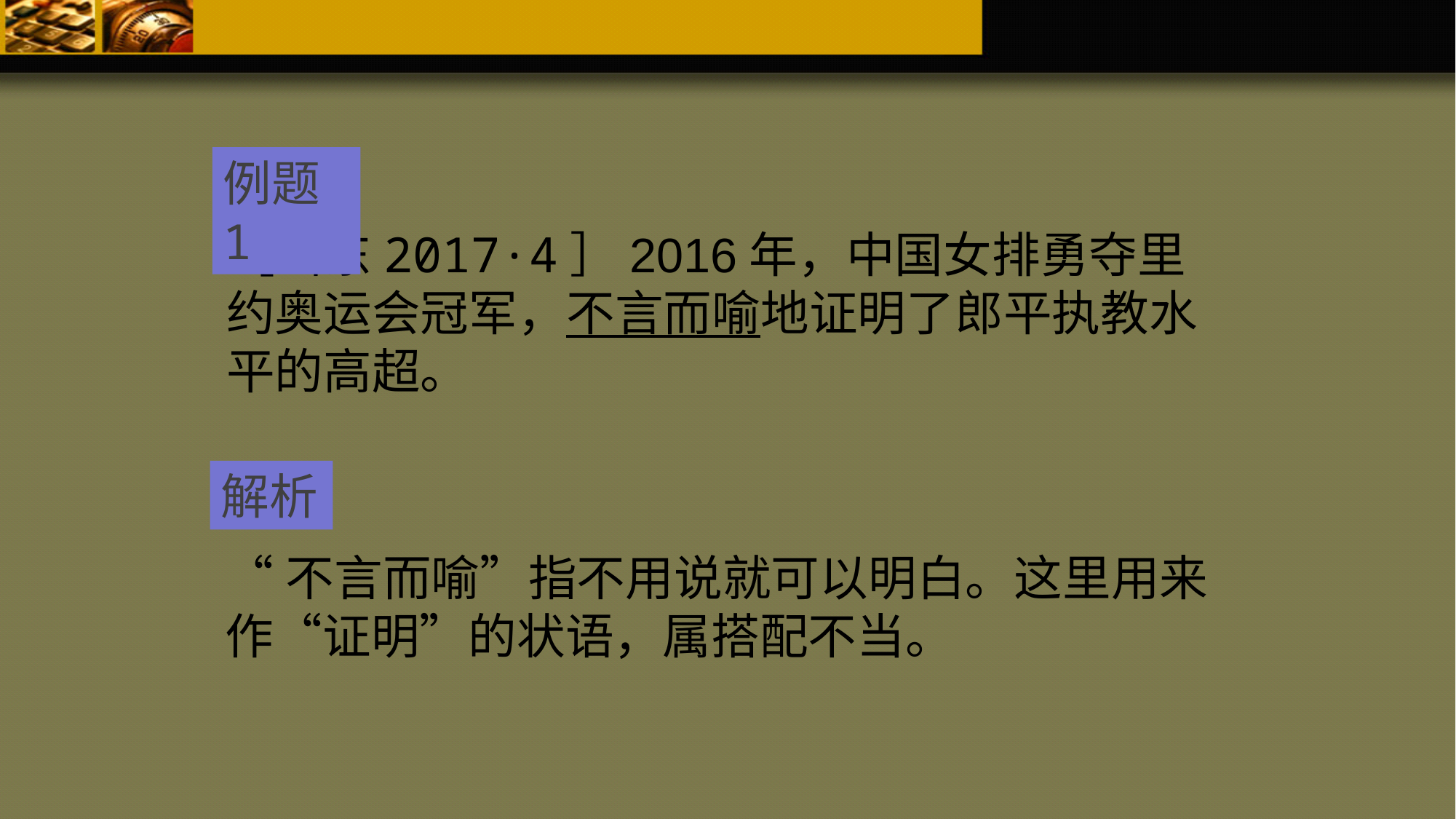

例题1
［山东2017·4］2016年，中国女排勇夺里约奥运会冠军，不言而喻地证明了郎平执教水平的高超。
解析
“不言而喻”指不用说就可以明白。这里用来作“证明”的状语，属搭配不当。